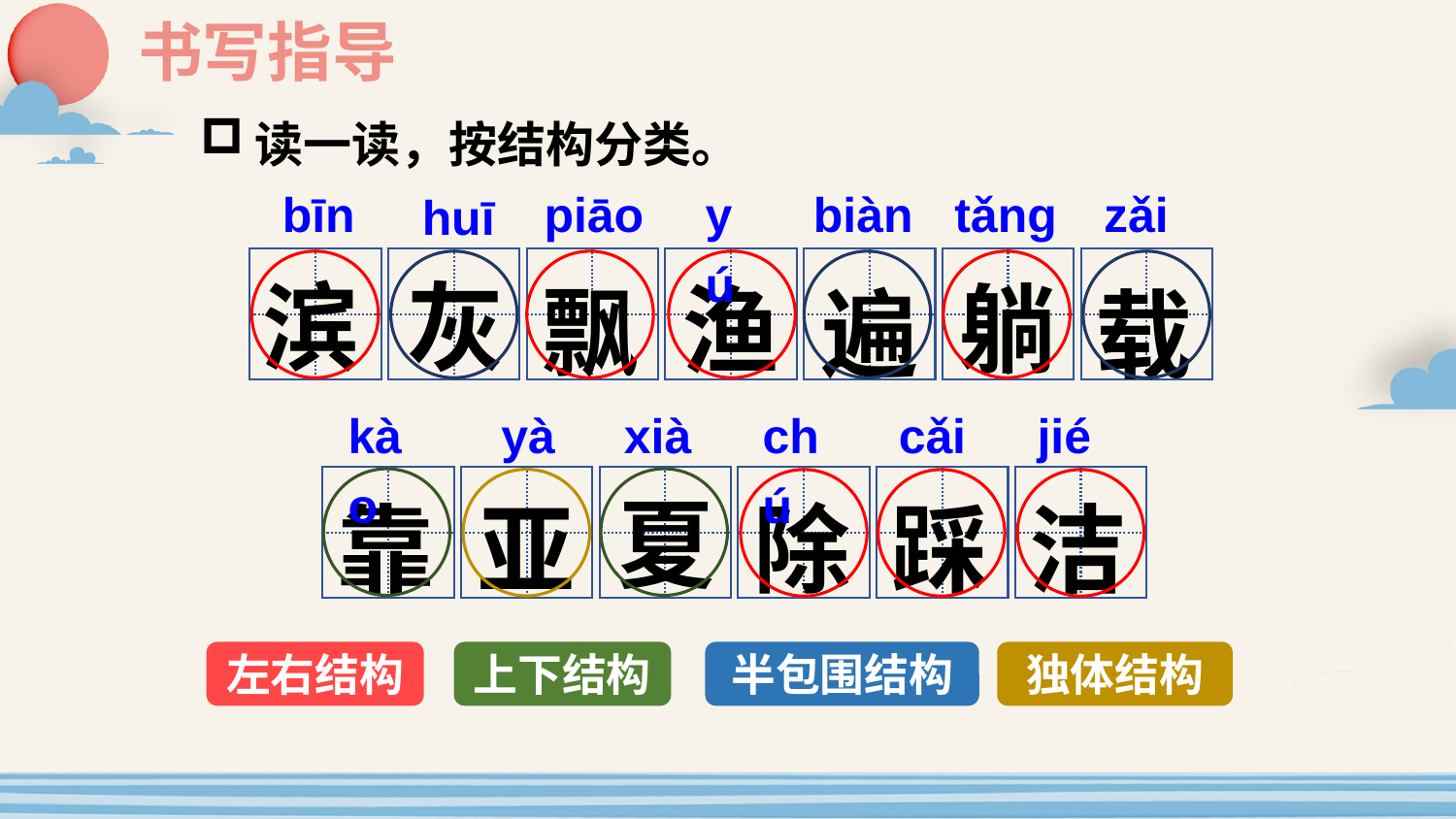

书写指导
读一读，按结构分类。
bīn
piāo
yú
biàn
tǎnɡ
zǎi
huī
滨
灰
躺
渔
飘
遍
载

kào
yà
xià
chú
cǎi
jié
夏
靠
亚
除
踩
洁

左右结构
上下结构
半包围结构
独体结构